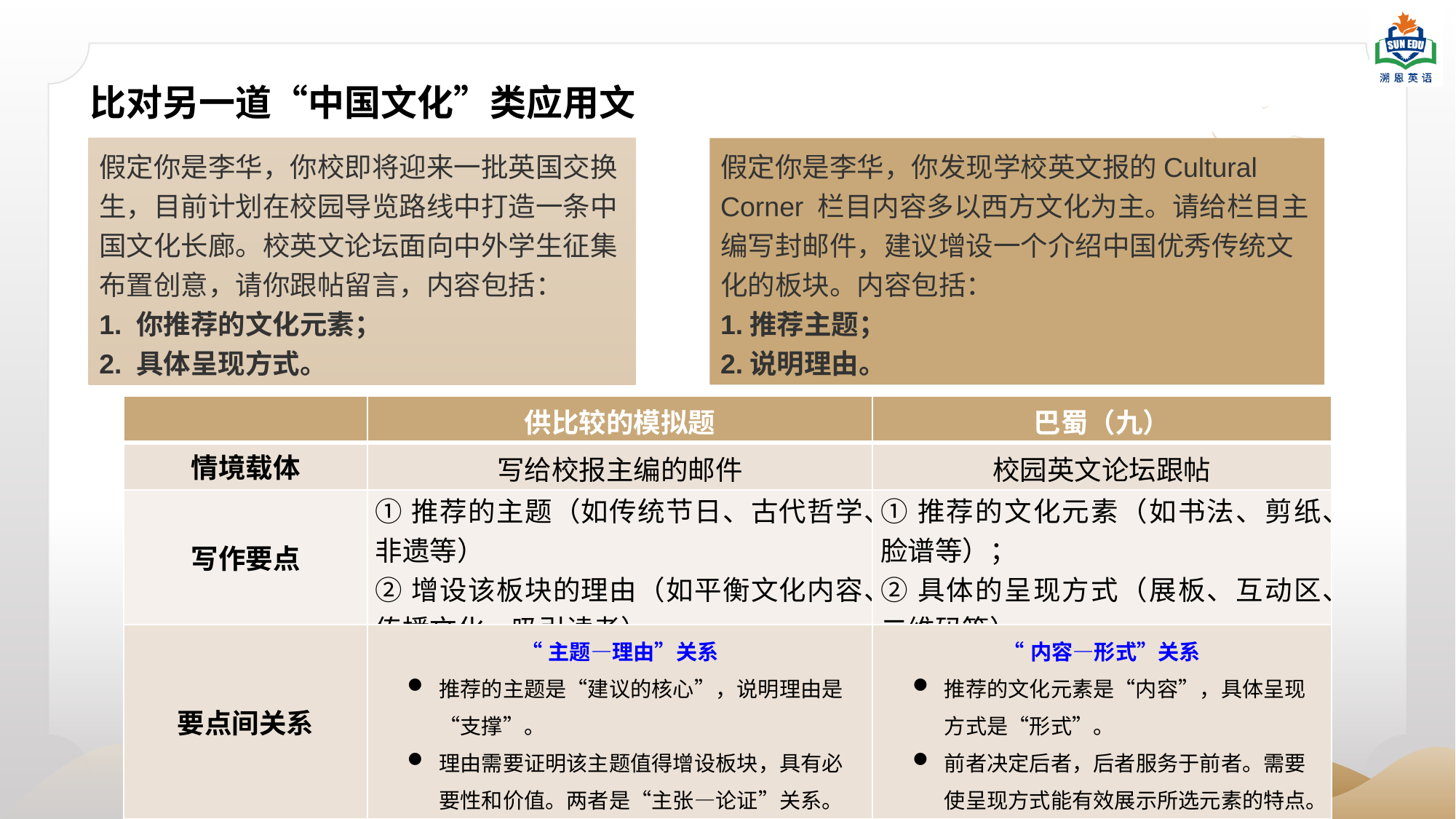

比对另一道“中国文化”类应用文
假定你是李华，你校即将迎来一批英国交换生，目前计划在校园导览路线中打造一条中国文化长廊。校英文论坛面向中外学生征集布置创意，请你跟帖留言，内容包括：
1. 你推荐的文化元素；
2. 具体呈现方式。
假定你是李华，你发现学校英文报的Cultural Corner 栏目内容多以西方文化为主。请给栏目主编写封邮件，建议增设一个介绍中国优秀传统文化的板块。内容包括：
1.推荐主题；
2.说明理由。
|  | 供比较的模拟题 | 巴蜀（九） |
| --- | --- | --- |
| 情境载体 | 写给校报主编的邮件 | 校园英文论坛跟帖 |
| 写作要点 | ①推荐的主题（如传统节日、古代哲学、非遗等） ②增设该板块的理由（如平衡文化内容、传播文化、吸引读者） | ①推荐的文化元素（如书法、剪纸、脸谱等）； ②具体的呈现方式（展板、互动区、二维码等） |
| 要点间关系 | “主题—理由”关系 推荐的主题是“建议的核心”，说明理由是“支撑”。 理由需要证明该主题值得增设板块，具有必要性和价值。两者是“主张—论证”关系。 | “内容—形式”关系 推荐的文化元素是“内容”，具体呈现方式是“形式”。 前者决定后者，后者服务于前者。需要使呈现方式能有效展示所选元素的特点。 |